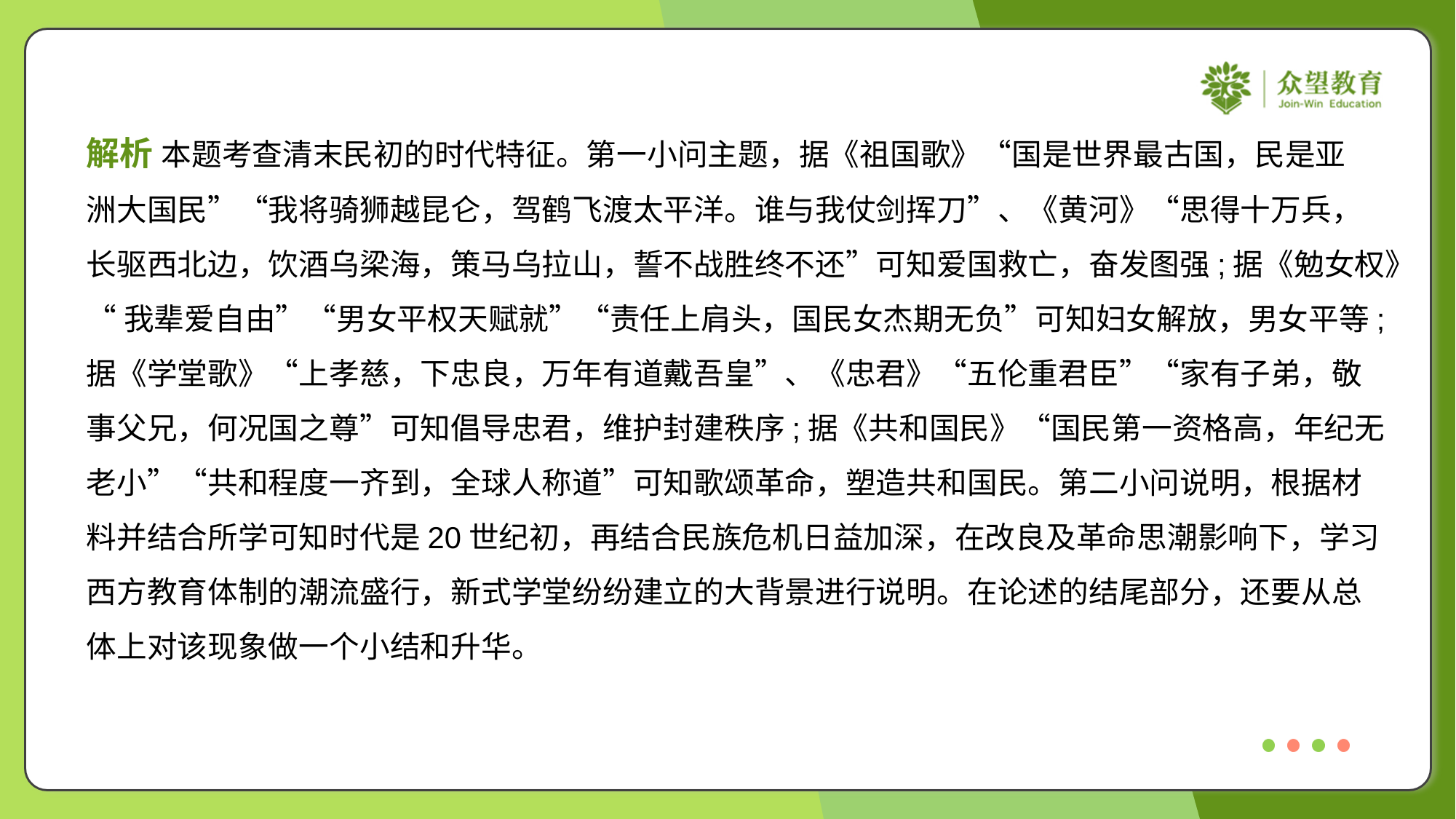

解析 本题考查清末民初的时代特征。第一小问主题，据《祖国歌》“国是世界最古国，民是亚
洲大国民”“我将骑狮越昆仑，驾鹤飞渡太平洋。谁与我仗剑挥刀”、《黄河》“思得十万兵，
长驱西北边，饮酒乌梁海，策马乌拉山，誓不战胜终不还”可知爱国救亡，奋发图强;据《勉女权》
“我辈爱自由”“男女平权天赋就”“责任上肩头，国民女杰期无负”可知妇女解放，男女平等;
据《学堂歌》“上孝慈，下忠良，万年有道戴吾皇”、《忠君》“五伦重君臣”“家有子弟，敬
事父兄，何况国之尊”可知倡导忠君，维护封建秩序;据《共和国民》“国民第一资格高，年纪无
老小”“共和程度一齐到，全球人称道”可知歌颂革命，塑造共和国民。第二小问说明，根据材
料并结合所学可知时代是20世纪初，再结合民族危机日益加深，在改良及革命思潮影响下，学习
西方教育体制的潮流盛行，新式学堂纷纷建立的大背景进行说明。在论述的结尾部分，还要从总
体上对该现象做一个小结和升华。